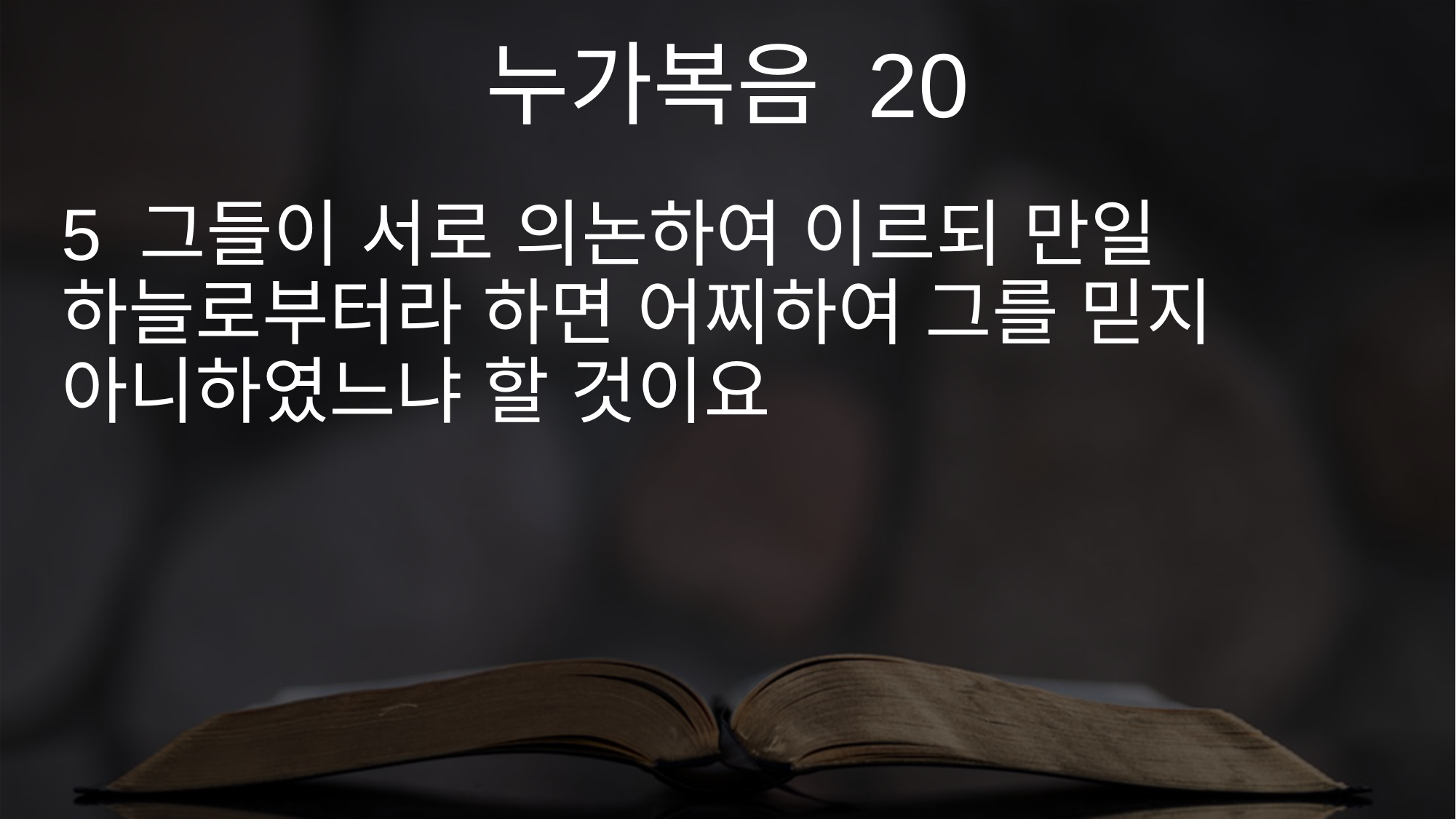

누가복음 20
5 그들이 서로 의논하여 이르되 만일 하늘로부터라 하면 어찌하여 그를 믿지 아니하였느냐 할 것이요